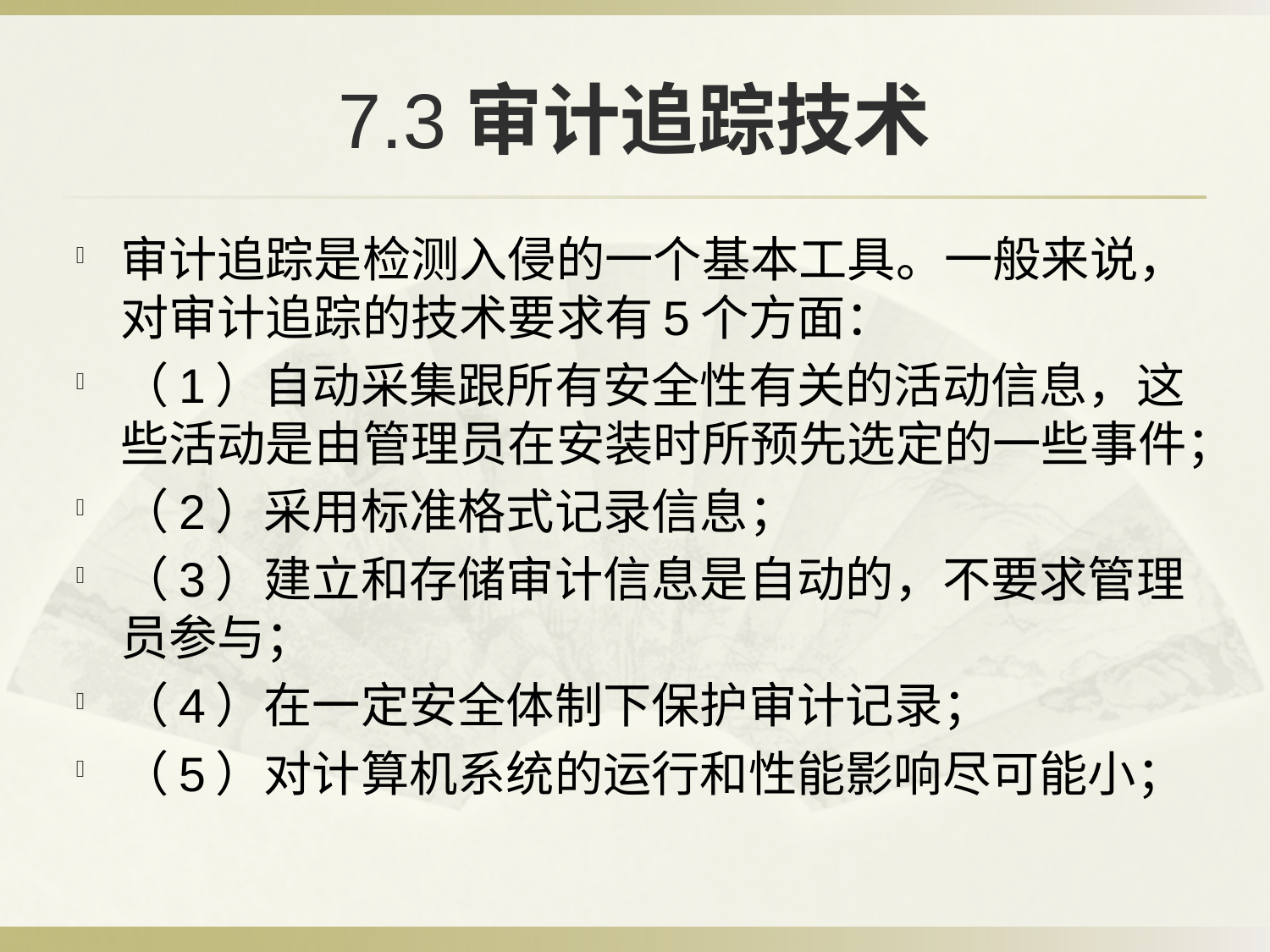

# 7.3审计追踪技术
审计追踪是检测入侵的一个基本工具。一般来说，对审计追踪的技术要求有5个方面：
（1）自动采集跟所有安全性有关的活动信息，这些活动是由管理员在安装时所预先选定的一些事件；
（2）采用标准格式记录信息；
（3）建立和存储审计信息是自动的，不要求管理员参与；
（4）在一定安全体制下保护审计记录；
（5）对计算机系统的运行和性能影响尽可能小；